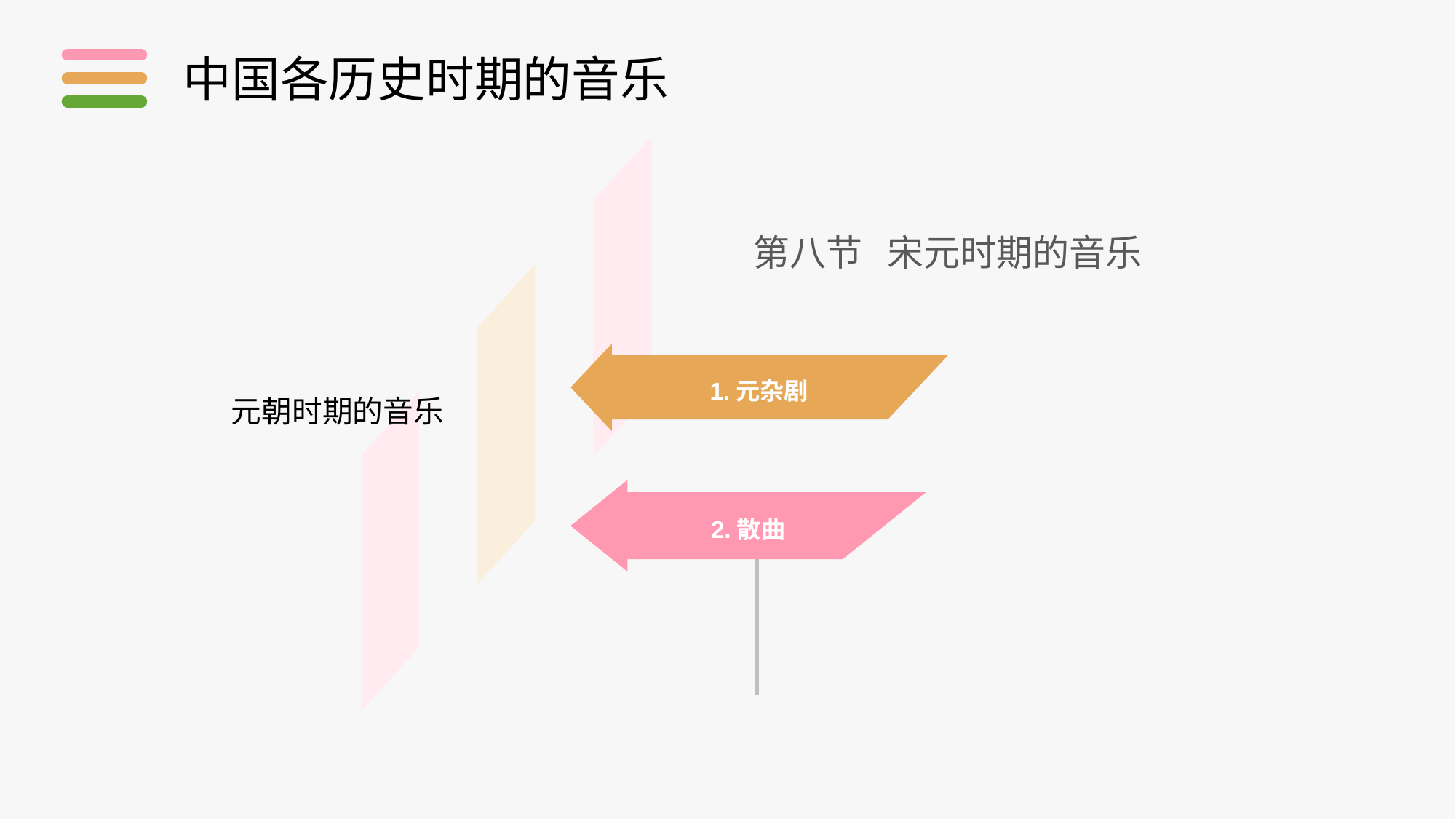

中国各历史时期的音乐

1.元杂剧
元朝时期的音乐

第八节   宋元时期的音乐
2.散曲